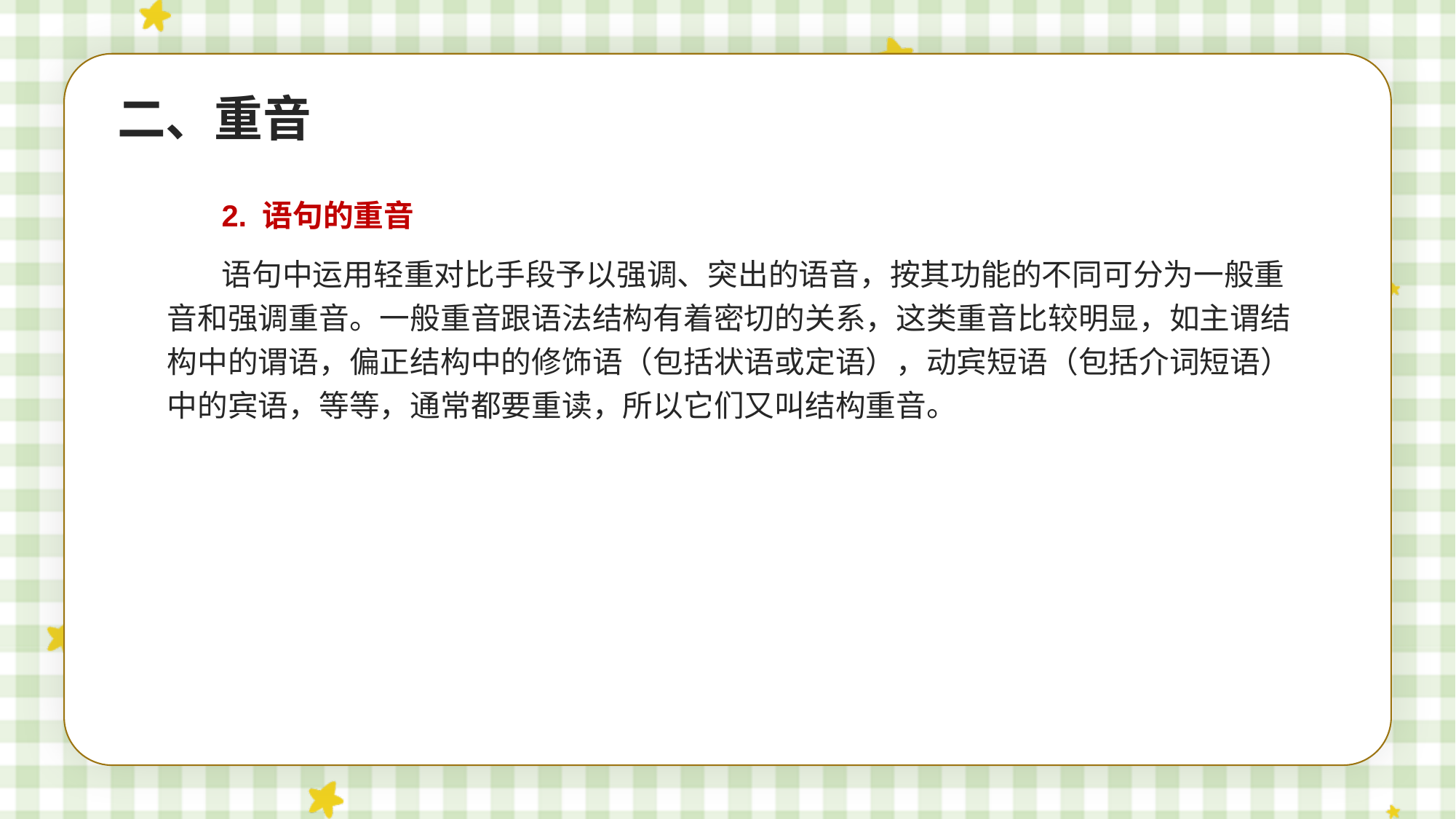

二、重音
2. 语句的重音
语句中运用轻重对比手段予以强调、突出的语音，按其功能的不同可分为一般重音和强调重音。一般重音跟语法结构有着密切的关系，这类重音比较明显，如主谓结构中的谓语，偏正结构中的修饰语（包括状语或定语），动宾短语（包括介词短语）中的宾语，等等，通常都要重读，所以它们又叫结构重音。